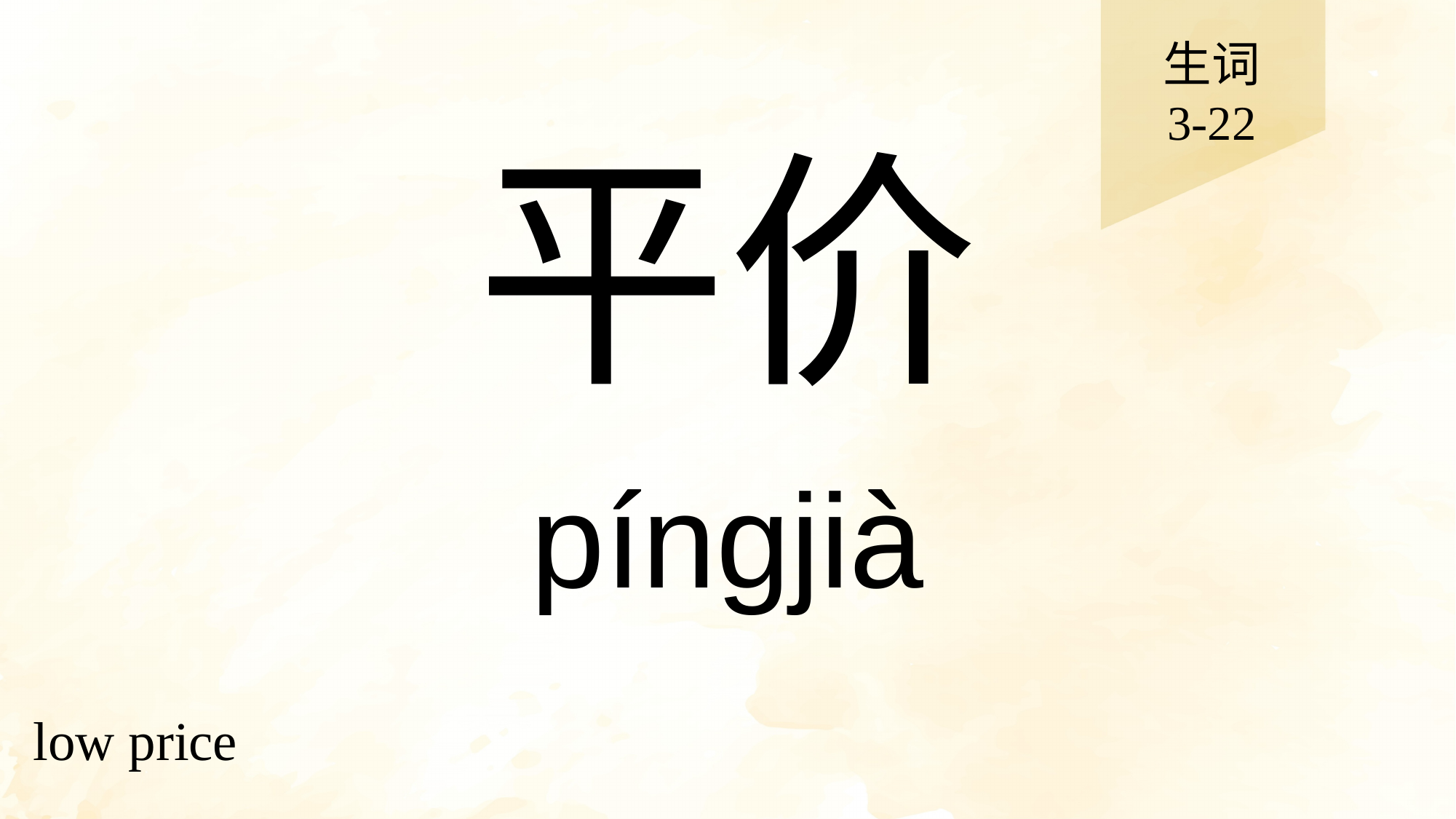

生词
3-22
# 平价
píngjià
low price